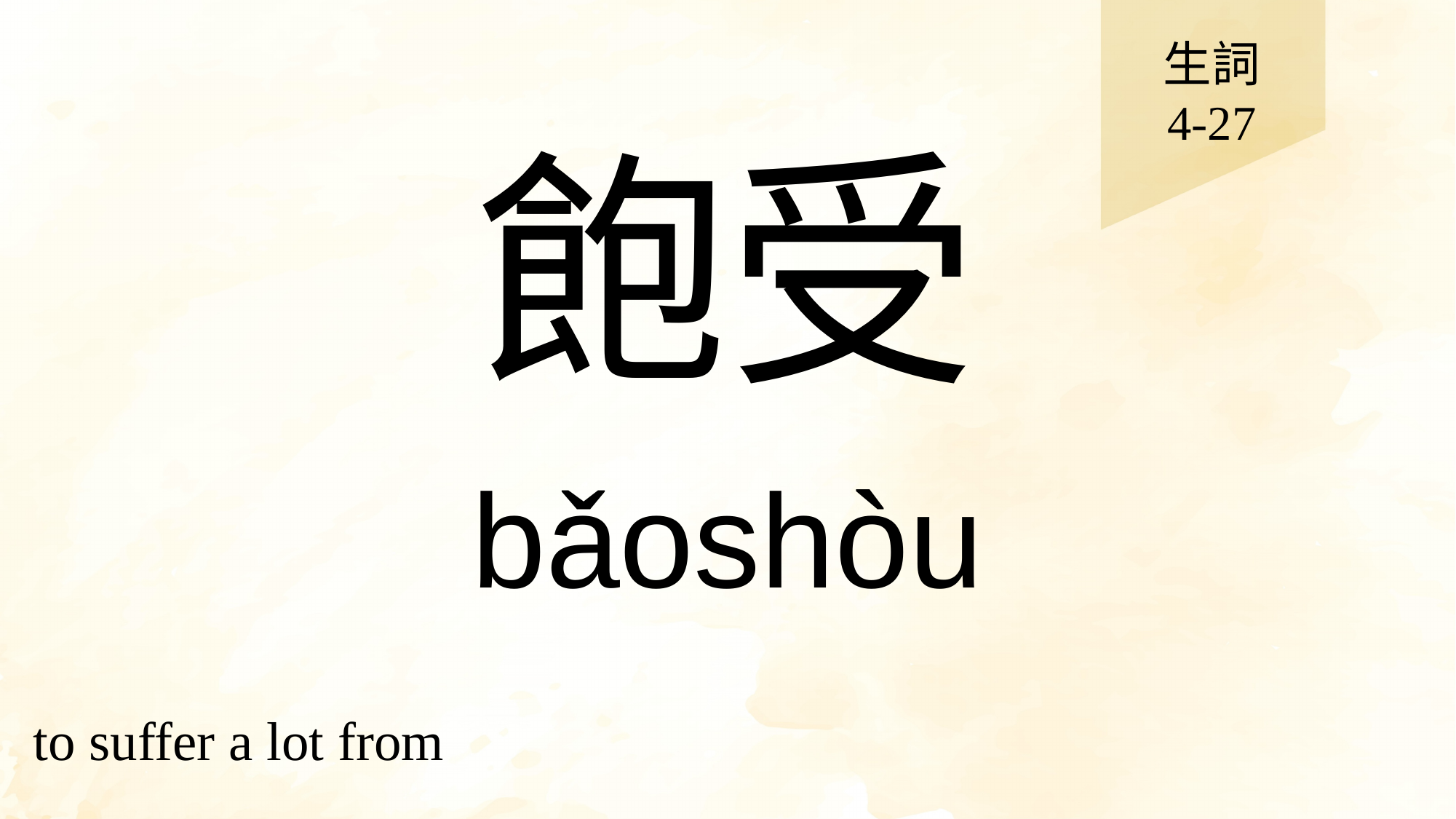

生詞
4-27
# 飽受
bǎoshòu
to suffer a lot from